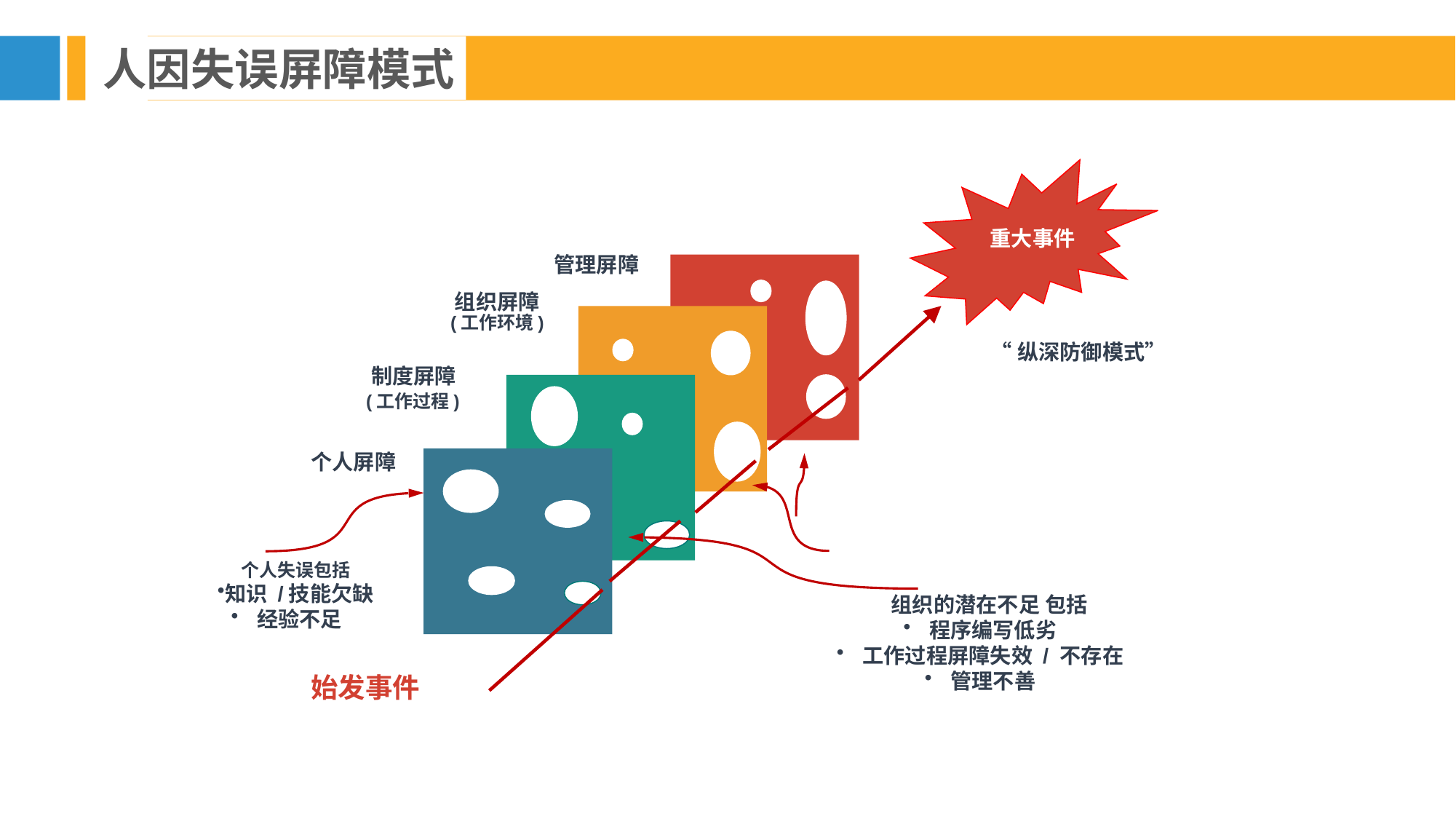

人因失误屏障模式

重大事件
管理屏障

组织屏障
(工作环境)

“纵深防御模式”

制度屏障

(工作过程)

个人屏障

个人失误包括
知识 /技能欠缺
经验不足

组织的潜在不足 包括
程序编写低劣
工作过程屏障失效 / 不存在
管理不善

始发事件